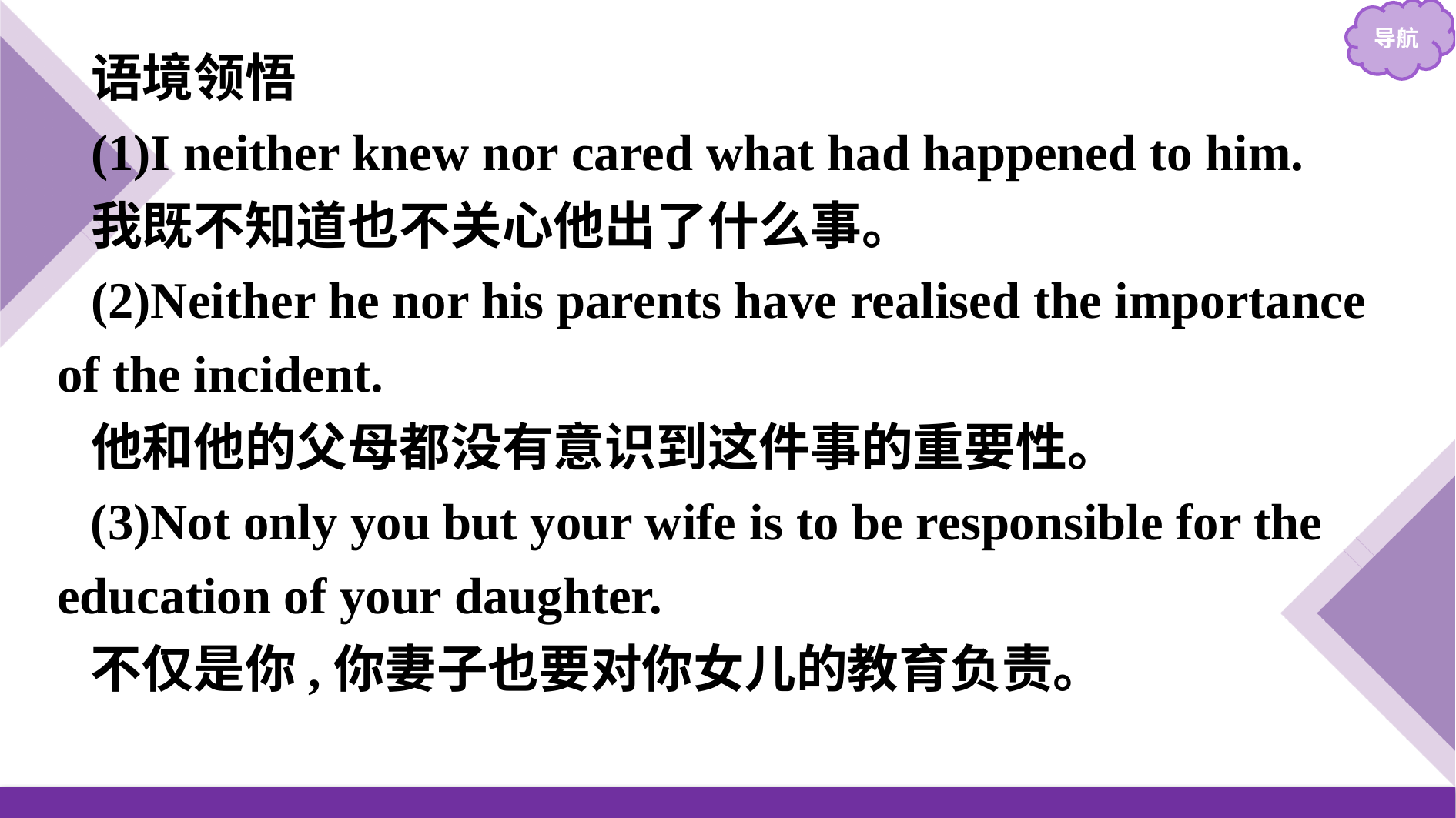

语境领悟
(1)I neither knew nor cared what had happened to him.
我既不知道也不关心他出了什么事。
(2)Neither he nor his parents have realised the importance of the incident.
他和他的父母都没有意识到这件事的重要性。
(3)Not only you but your wife is to be responsible for the education of your daughter.
不仅是你,你妻子也要对你女儿的教育负责。